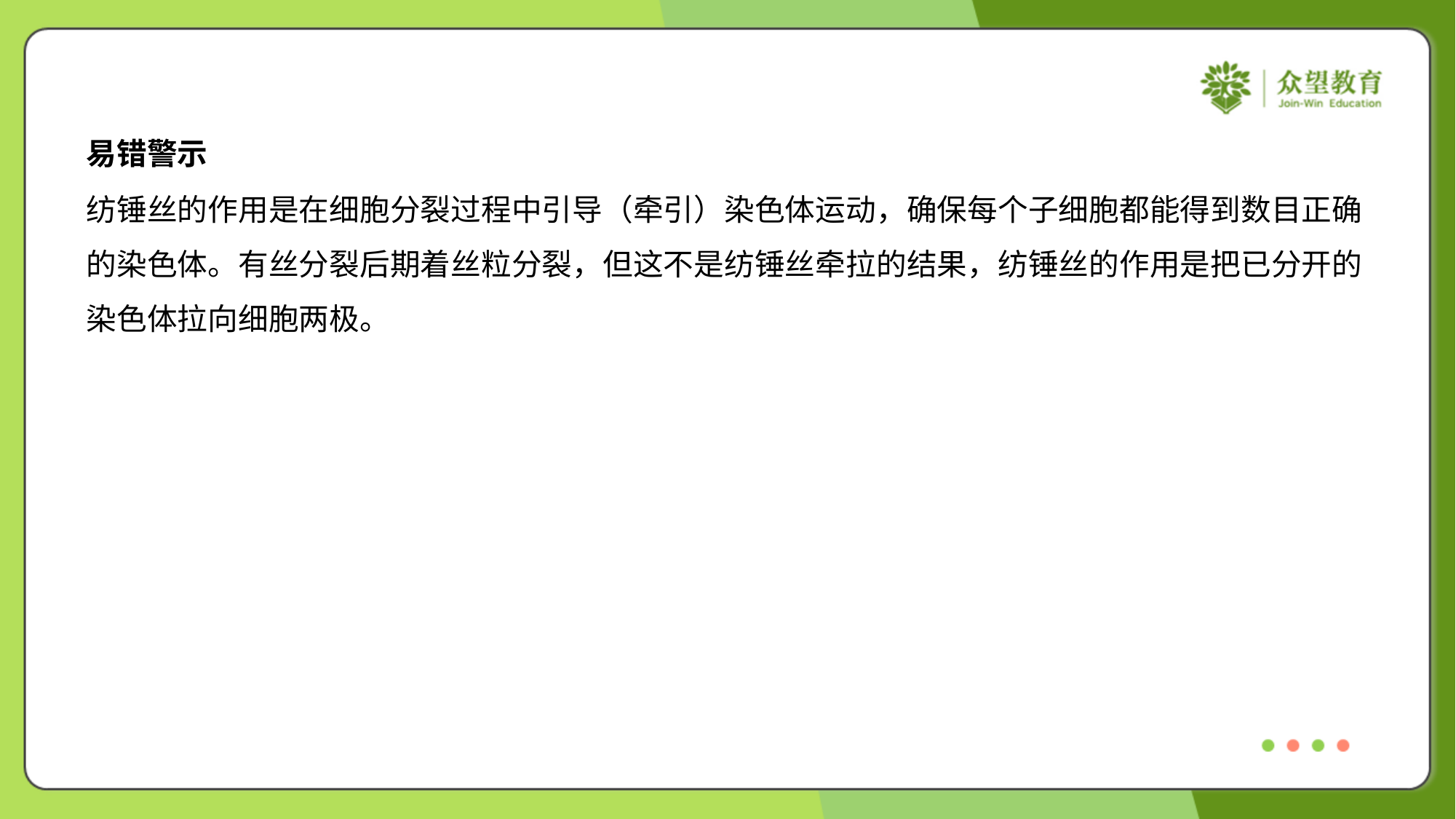

易错警示
纺锤丝的作用是在细胞分裂过程中引导（牵引）染色体运动，确保每个子细胞都能得到数目正确
的染色体。有丝分裂后期着丝粒分裂，但这不是纺锤丝牵拉的结果，纺锤丝的作用是把已分开的
染色体拉向细胞两极。